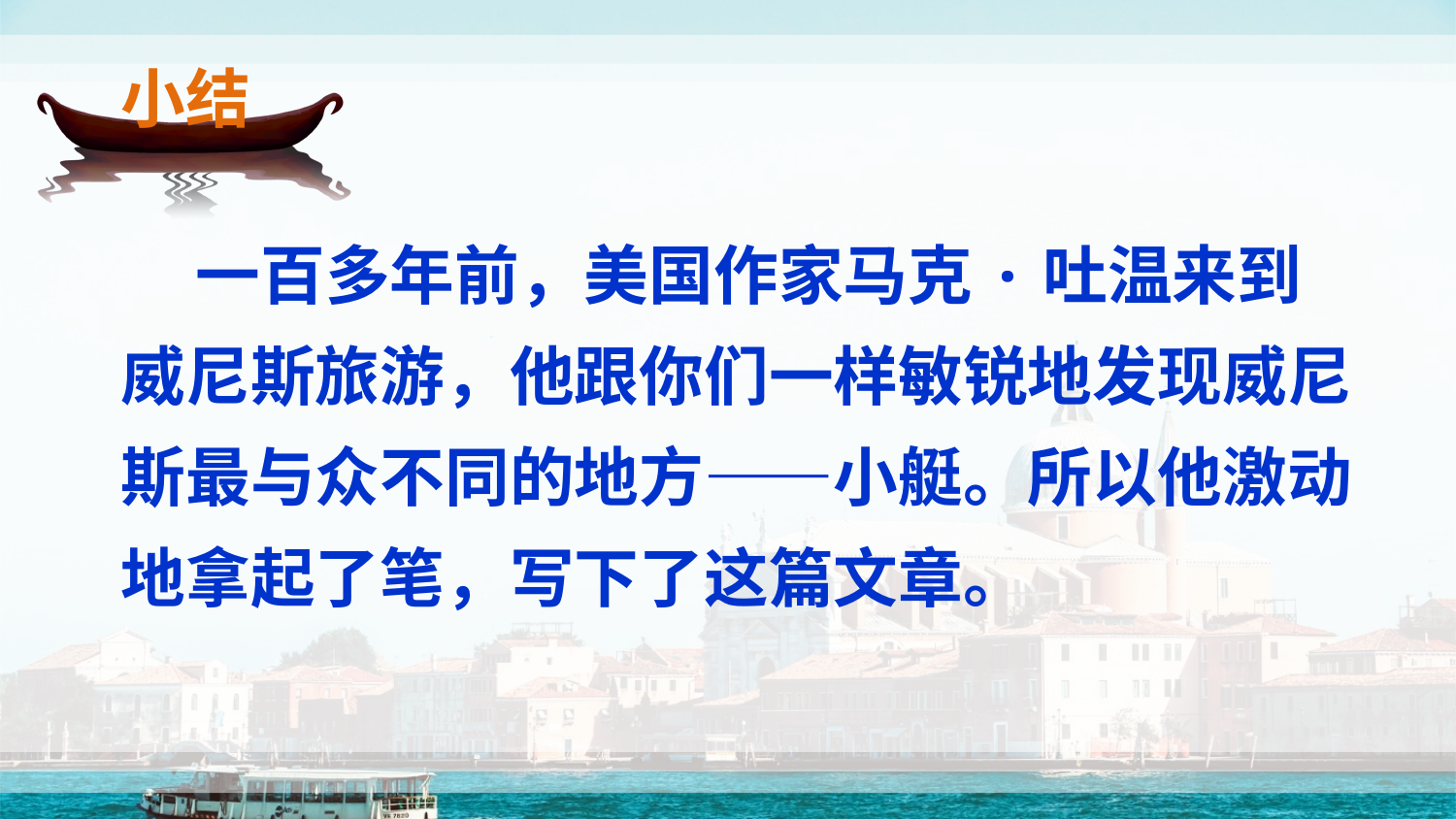

小结
    一百多年前，美国作家马克·吐温来到威尼斯旅游，他跟你们一样敏锐地发现威尼斯最与众不同的地方——小艇。所以他激动地拿起了笔，写下了这篇文章。